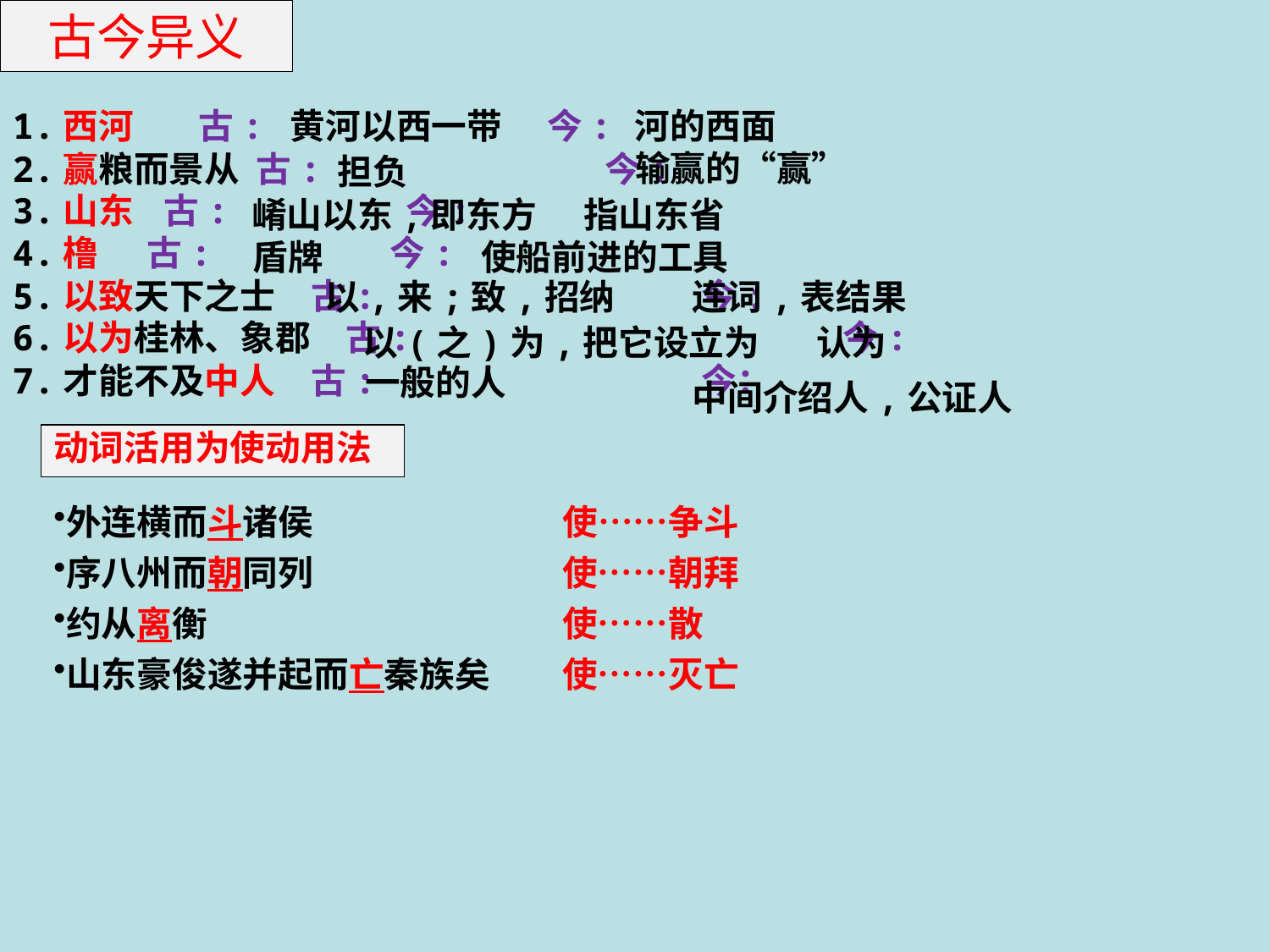

古今异义
1.西河        古:             今:
2.赢粮而景从  古:             今:
3.山东	   古: 　              今:
4.橹      古:        今:
5.以致天下之士　古:               今:
6.以为桂林、象郡　古:                    今:
7.才能不及中人　古:               今：
黄河以西一带
河的西面
担负
输赢的“赢”
崤山以东,即东方
指山东省
  盾牌
使船前进的工具
以,来;致,招纳
连词,表结果
以(之)为,把它设立为
认为
一般的人
中间介绍人,公证人
动词活用为使动用法
外连横而斗诸侯
序八州而朝同列
约从离衡
山东豪俊遂并起而亡秦族矣
使……争斗
使……朝拜
使……散
使……灭亡